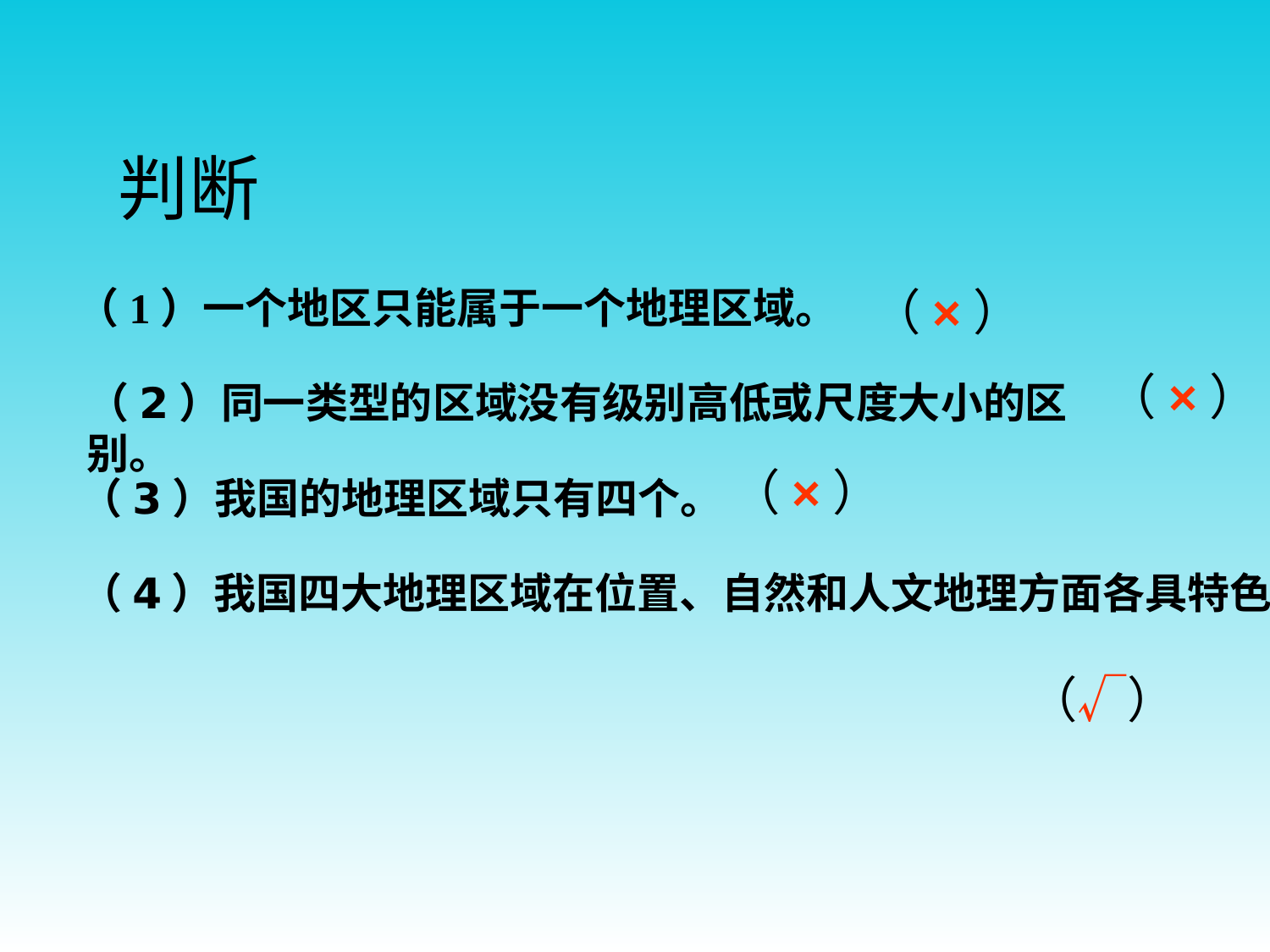

判断
（1）一个地区只能属于一个地理区域。

（×）
（×）
（2）同一类型的区域没有级别高低或尺度大小的区别。
（×）
（3）我国的地理区域只有四个。
（4）我国四大地理区域在位置、自然和人文地理方面各具特色。
（√）